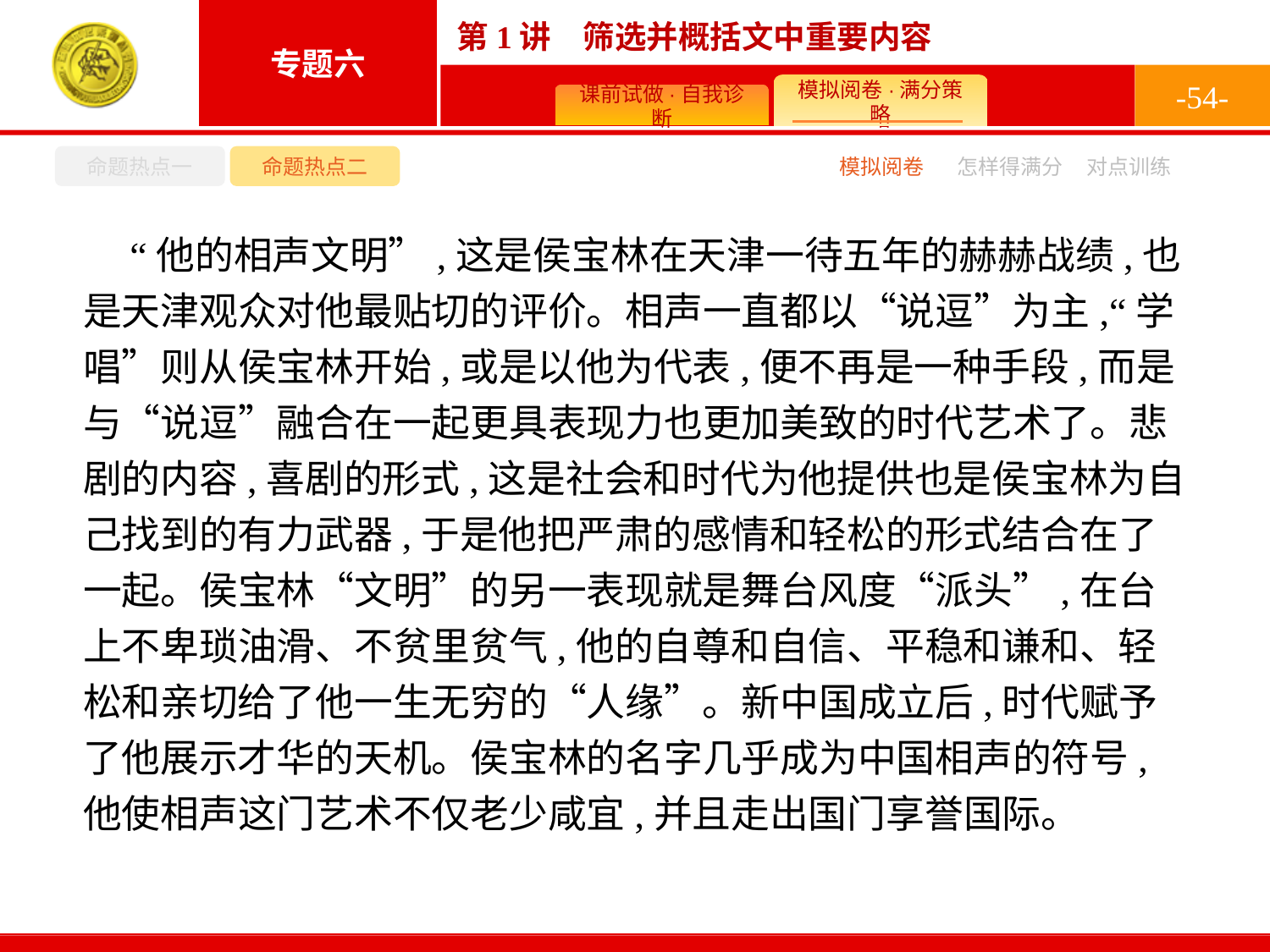

-54-
命题热点一
命题热点二
怎样得满分
模拟阅卷
对点训练
 “他的相声文明”,这是侯宝林在天津一待五年的赫赫战绩,也是天津观众对他最贴切的评价。相声一直都以“说逗”为主,“学唱”则从侯宝林开始,或是以他为代表,便不再是一种手段,而是与“说逗”融合在一起更具表现力也更加美致的时代艺术了。悲剧的内容,喜剧的形式,这是社会和时代为他提供也是侯宝林为自己找到的有力武器,于是他把严肃的感情和轻松的形式结合在了一起。侯宝林“文明”的另一表现就是舞台风度“派头”,在台上不卑琐油滑、不贫里贫气,他的自尊和自信、平稳和谦和、轻松和亲切给了他一生无穷的“人缘”。新中国成立后,时代赋予了他展示才华的天机。侯宝林的名字几乎成为中国相声的符号,他使相声这门艺术不仅老少咸宜,并且走出国门享誉国际。